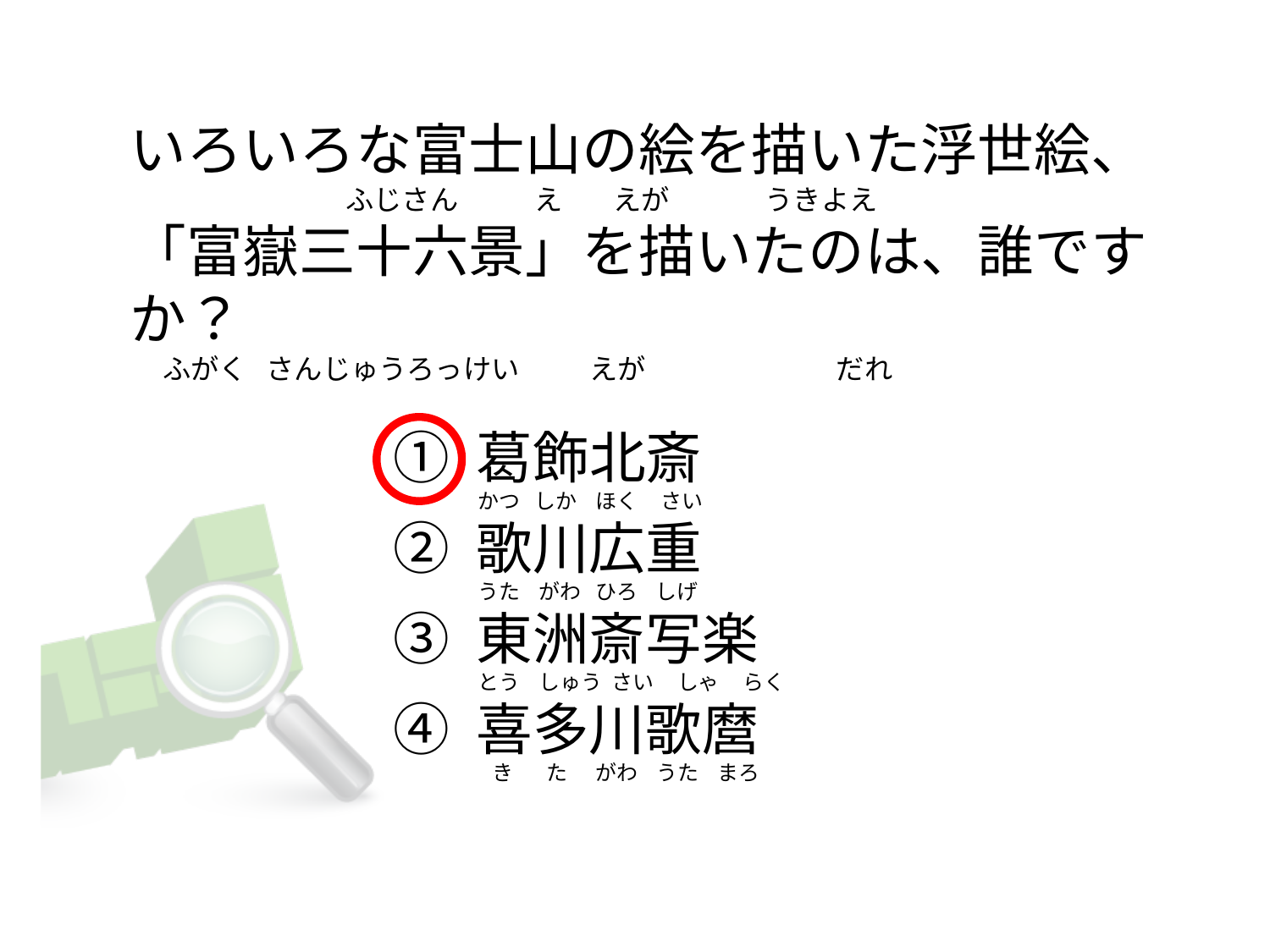

# いろいろな富士山の絵を描いた浮世絵、                                   ふじさん            え        えが               うきよえ 「富嶽三十六景」を描いたのは、誰ですか？       ふがく   さんじゅうろっけい           えが                              だれ
① 葛飾北斎
② 歌川広重
③ 東洲斎写楽
④ 喜多川歌麿

かつ   しか    ほく     さい
うた    がわ   ひろ    しげ
とう    しゅう  さい     しゃ     らく
  き       た      がわ    うた    まろ